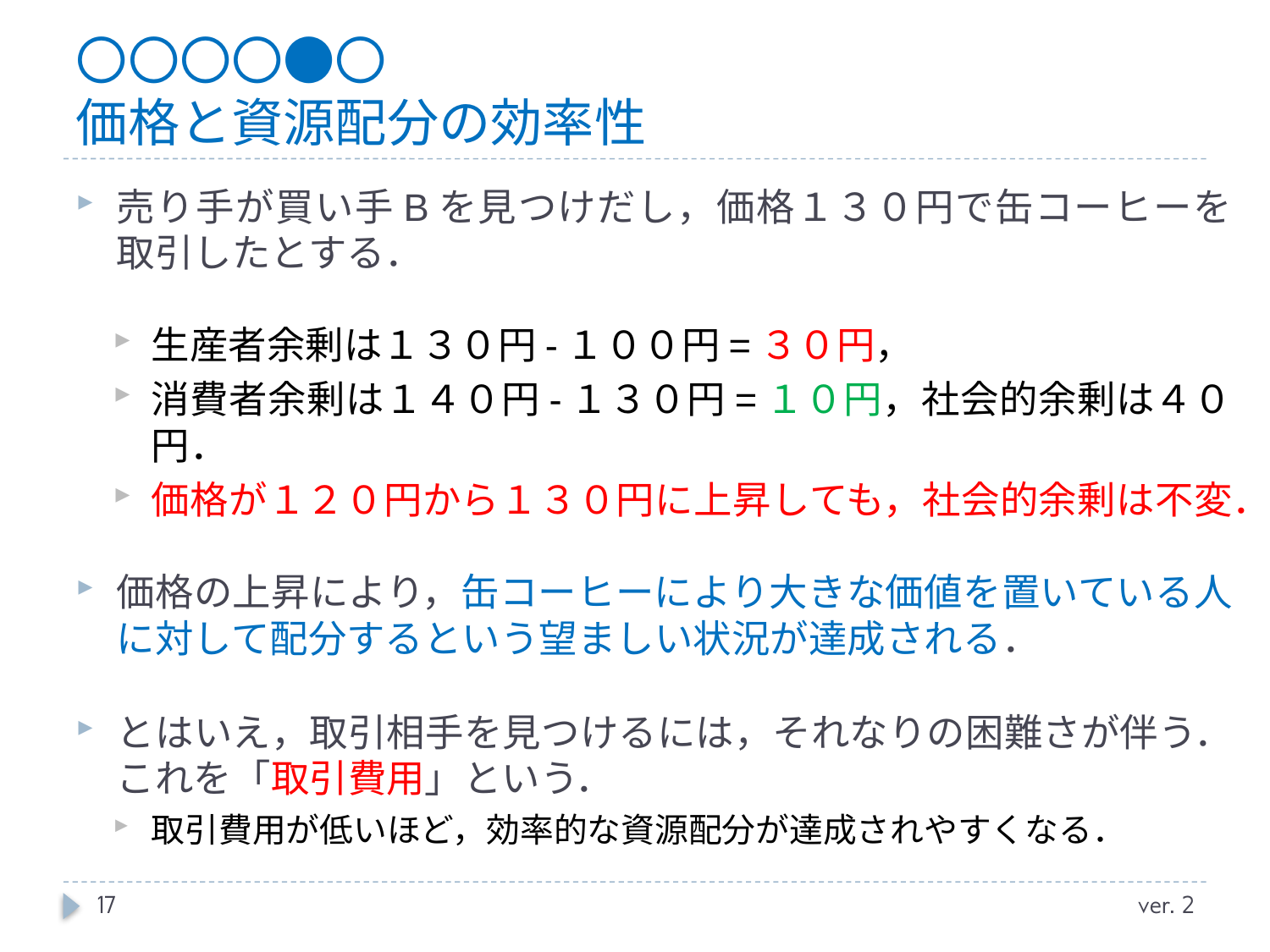

# 〇〇〇〇●〇 価格と資源配分の効率性
売り手が買い手Bを見つけだし，価格１３０円で缶コーヒーを取引したとする．

生産者余剰は１３０円-１００円=３０円，
消費者余剰は１４０円-１３０円=１０円，社会的余剰は４０円．
価格が１２０円から１３０円に上昇しても，社会的余剰は不変．

価格の上昇により，缶コーヒーにより大きな価値を置いている人に対して配分するという望ましい状況が達成される．

とはいえ，取引相手を見つけるには，それなりの困難さが伴う．これを「取引費用」という．
取引費用が低いほど，効率的な資源配分が達成されやすくなる．

17
ver. 2